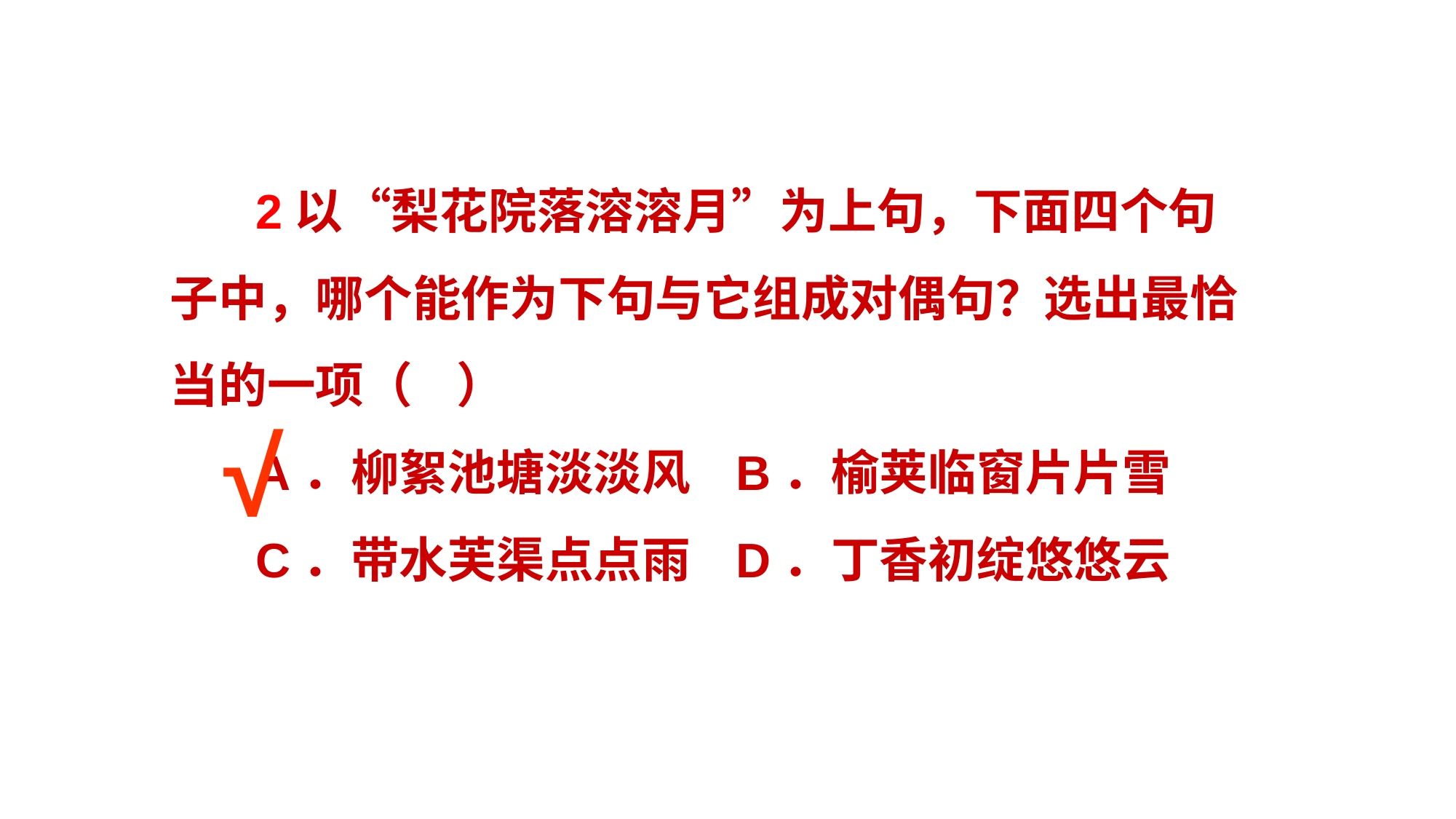

#
    2以“梨花院落溶溶月”为上句，下面四个句子中，哪个能作为下句与它组成对偶句？选出最恰当的一项（    ）
    A．柳絮池塘淡淡风   B．榆荚临窗片片雪
    C．带水芙渠点点雨   D．丁香初绽悠悠云
√